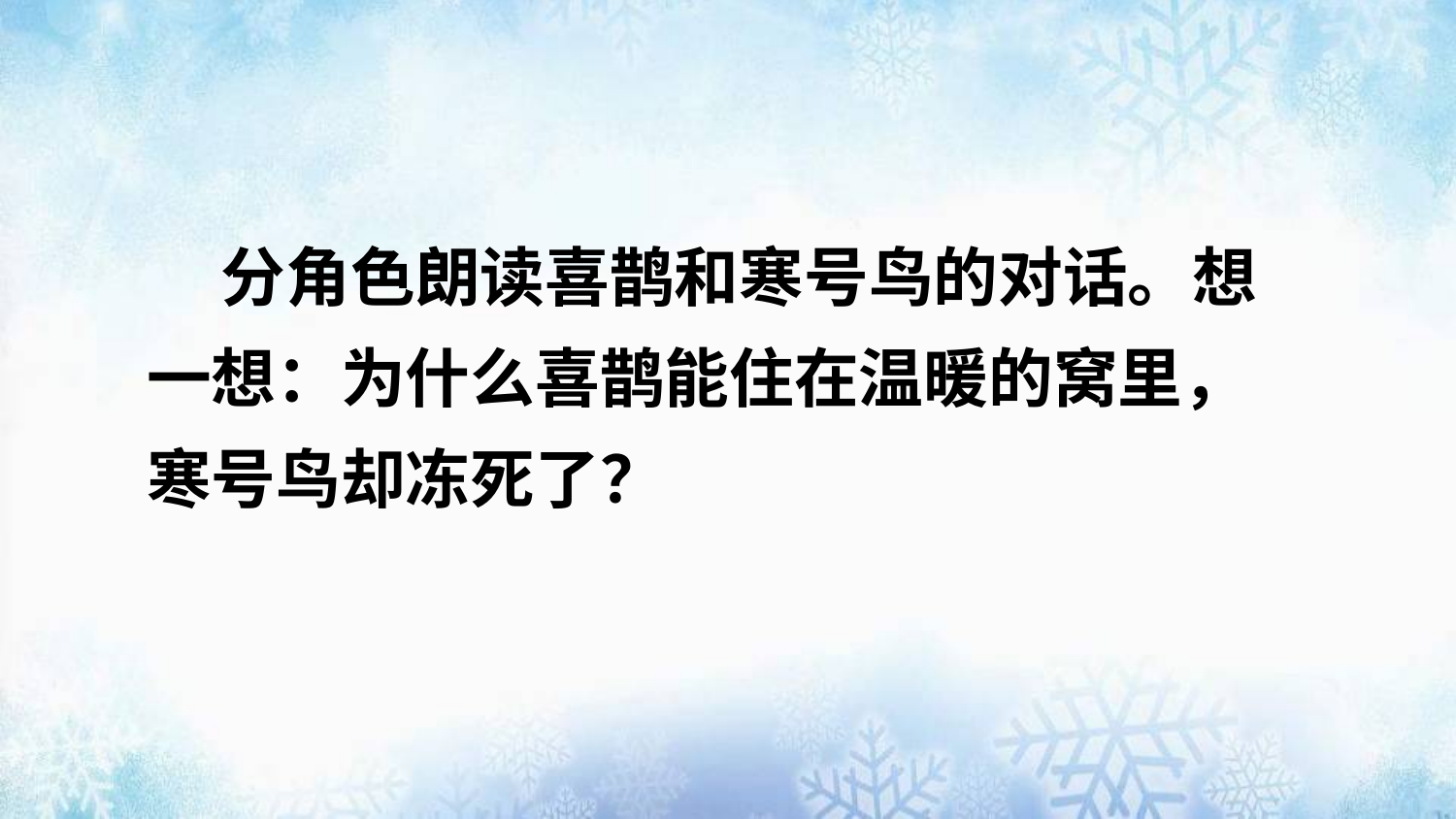

分角色朗读喜鹊和寒号鸟的对话。想一想：为什么喜鹊能住在温暖的窝里，寒号鸟却冻死了？